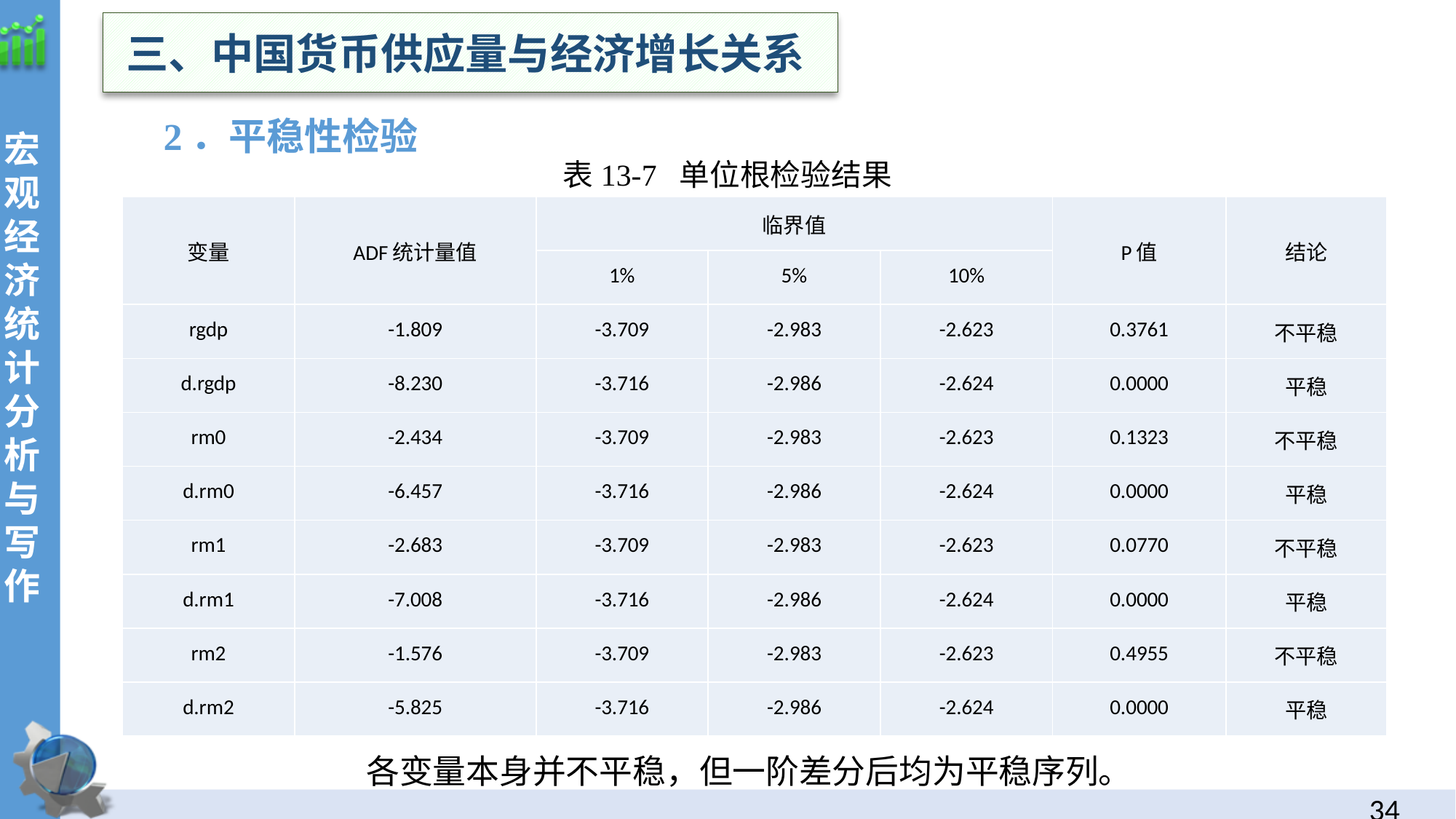

三、中国货币供应量与经济增长关系
2．平稳性检验
表13-7  单位根检验结果
| 变量 | ADF统计量值 | 临界值 |  |  | P值 | 结论 |
| --- | --- | --- | --- | --- | --- | --- |
|  |  | 1% | 5% | 10% |  |  |
| rgdp | -1.809 | -3.709 | -2.983 | -2.623 | 0.3761 | 不平稳 |
| d.rgdp | -8.230 | -3.716 | -2.986 | -2.624 | 0.0000 | 平稳 |
| rm0 | -2.434 | -3.709 | -2.983 | -2.623 | 0.1323 | 不平稳 |
| d.rm0 | -6.457 | -3.716 | -2.986 | -2.624 | 0.0000 | 平稳 |
| rm1 | -2.683 | -3.709 | -2.983 | -2.623 | 0.0770 | 不平稳 |
| d.rm1 | -7.008 | -3.716 | -2.986 | -2.624 | 0.0000 | 平稳 |
| rm2 | -1.576 | -3.709 | -2.983 | -2.623 | 0.4955 | 不平稳 |
| d.rm2 | -5.825 | -3.716 | -2.986 | -2.624 | 0.0000 | 平稳 |
各变量本身并不平稳，但一阶差分后均为平稳序列。
34